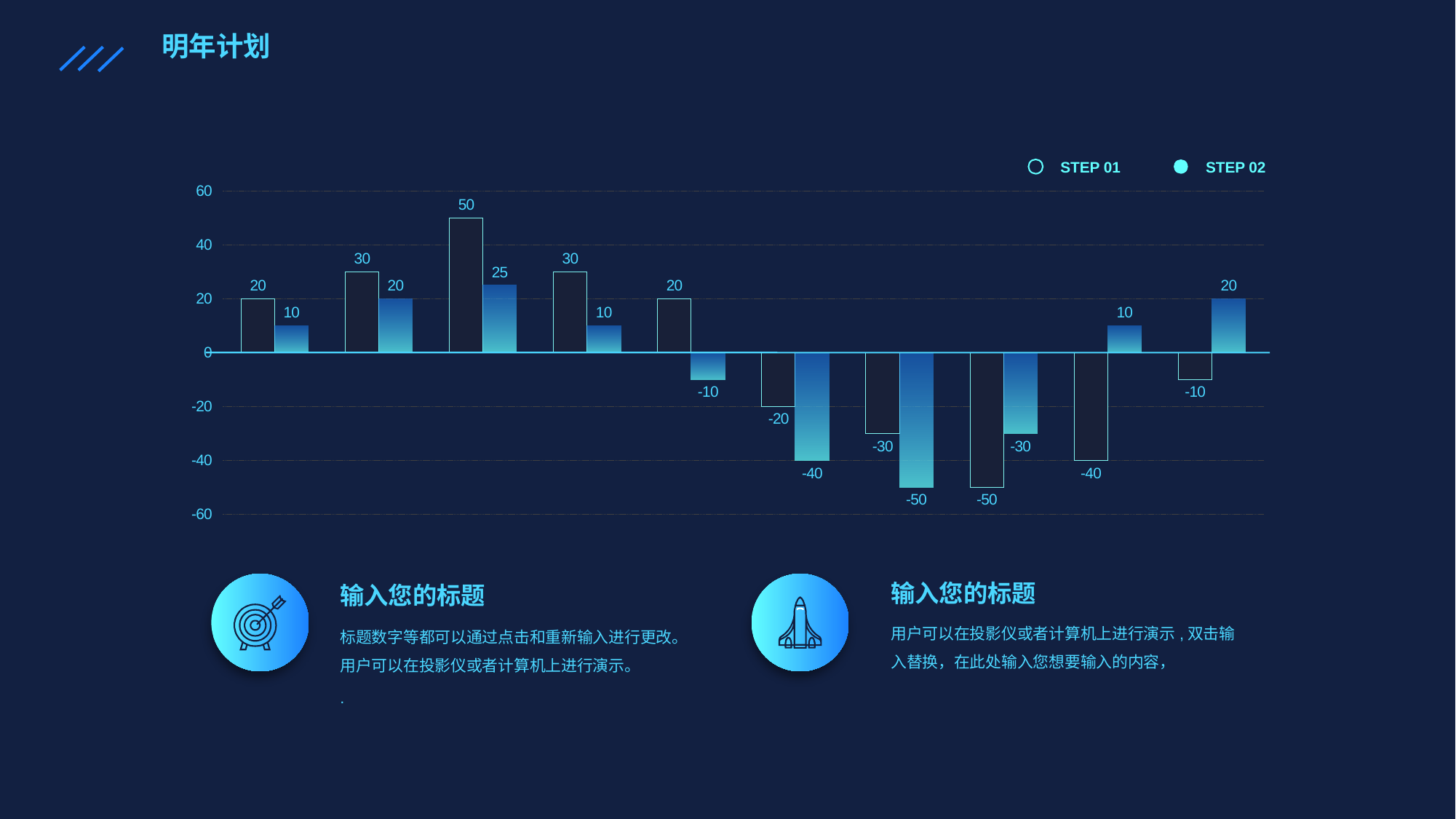

明年计划
STEP 01

STEP 02

### Chart

| Category | 계열 1 | 열1 |
|---|---|---|
| value 01 | 20.0 | 10.0 |
| value 02 | 30.0 | 20.0 |
| value 03 | 50.0 | 25.0 |
| value 04 | 30.0 | 10.0 |
| value 05 | 20.0 | -10.0 |
| value 06 | -20.0 | -40.0 |
| value 07 | -30.0 | -50.0 |
| value 08 | -50.0 | -30.0 |
| value 09 | -40.0 | 10.0 |
| value 10 | -10.0 | 20.0 |
输入您的标题
用户可以在投影仪或者计算机上进行演示,双击输入替换，在此处输入您想要输入的内容，
输入您的标题
标题数字等都可以通过点击和重新输入进行更改。用户可以在投影仪或者计算机上进行演示。
.